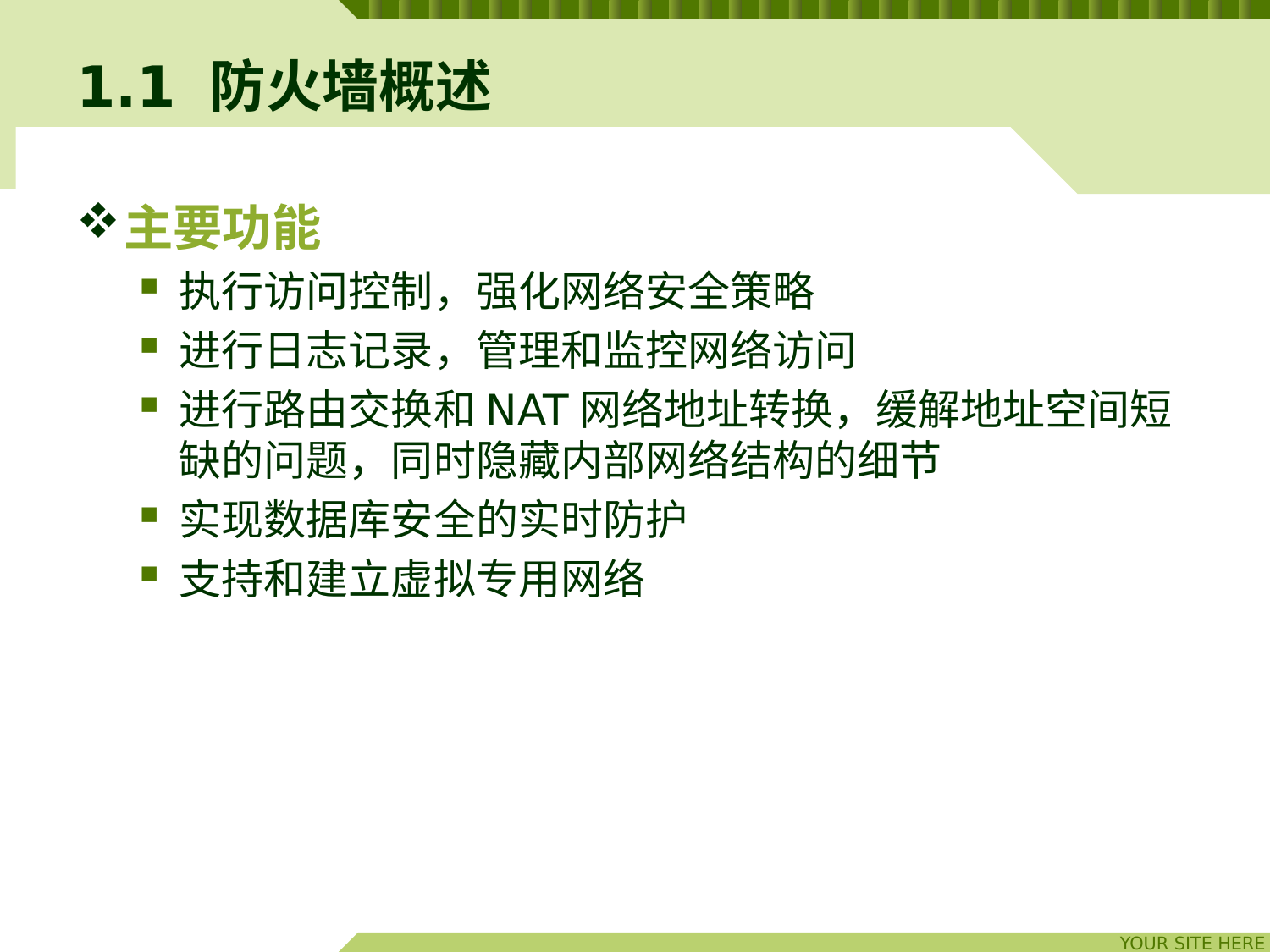

# 1.1 防火墙概述
主要功能
执行访问控制，强化网络安全策略
进行日志记录，管理和监控网络访问
进行路由交换和NAT网络地址转换，缓解地址空间短缺的问题，同时隐藏内部网络结构的细节
实现数据库安全的实时防护
支持和建立虚拟专用网络